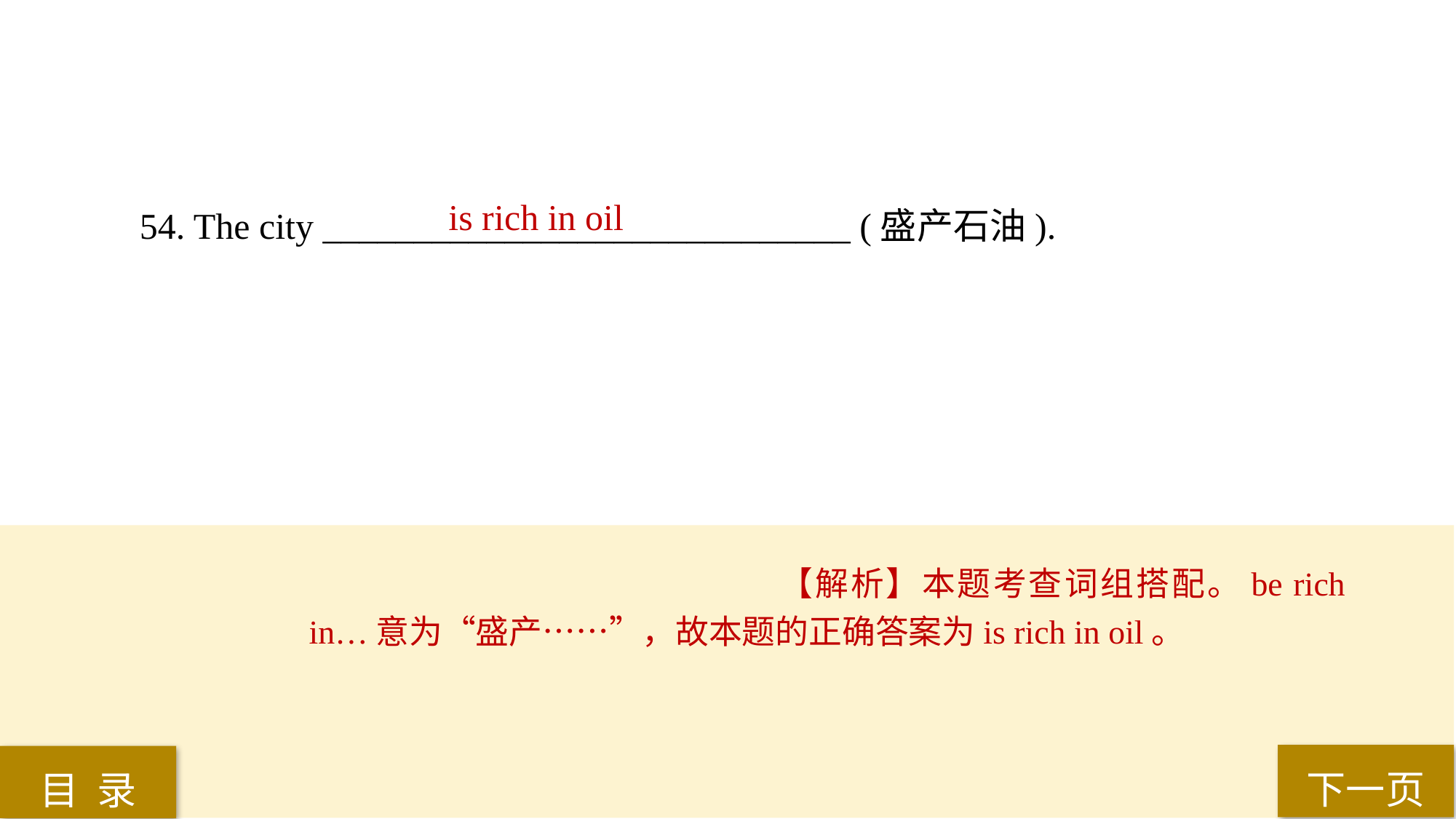

is rich in oil
54. The city _____________________________ (盛产石油).
【解析】本题考查词组搭配。be rich in…意为“盛产……”，故本题的正确答案为is rich in oil。